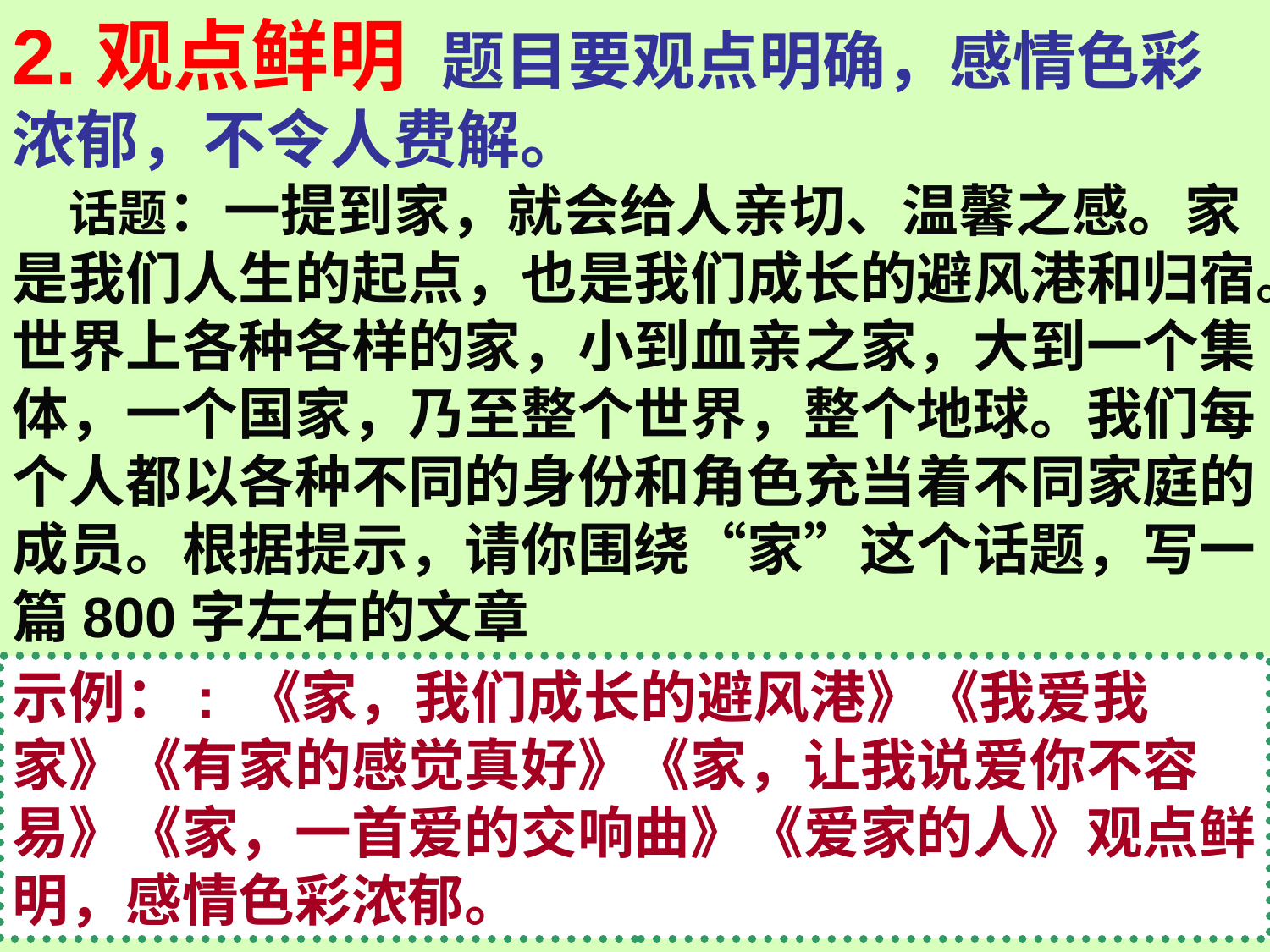

2.观点鲜明  题目要观点明确，感情色彩浓郁，不令人费解。
    话题：一提到家，就会给人亲切、温馨之感。家是我们人生的起点，也是我们成长的避风港和归宿。世界上各种各样的家，小到血亲之家，大到一个集体，一个国家，乃至整个世界，整个地球。我们每个人都以各种不同的身份和角色充当着不同家庭的成员。根据提示，请你围绕“家”这个话题，写一篇800字左右的文章

示例： : 《家，我们成长的避风港》《我爱我家》《有家的感觉真好》《家，让我说爱你不容易》《家，一首爱的交响曲》《爱家的人》观点鲜明，感情色彩浓郁。